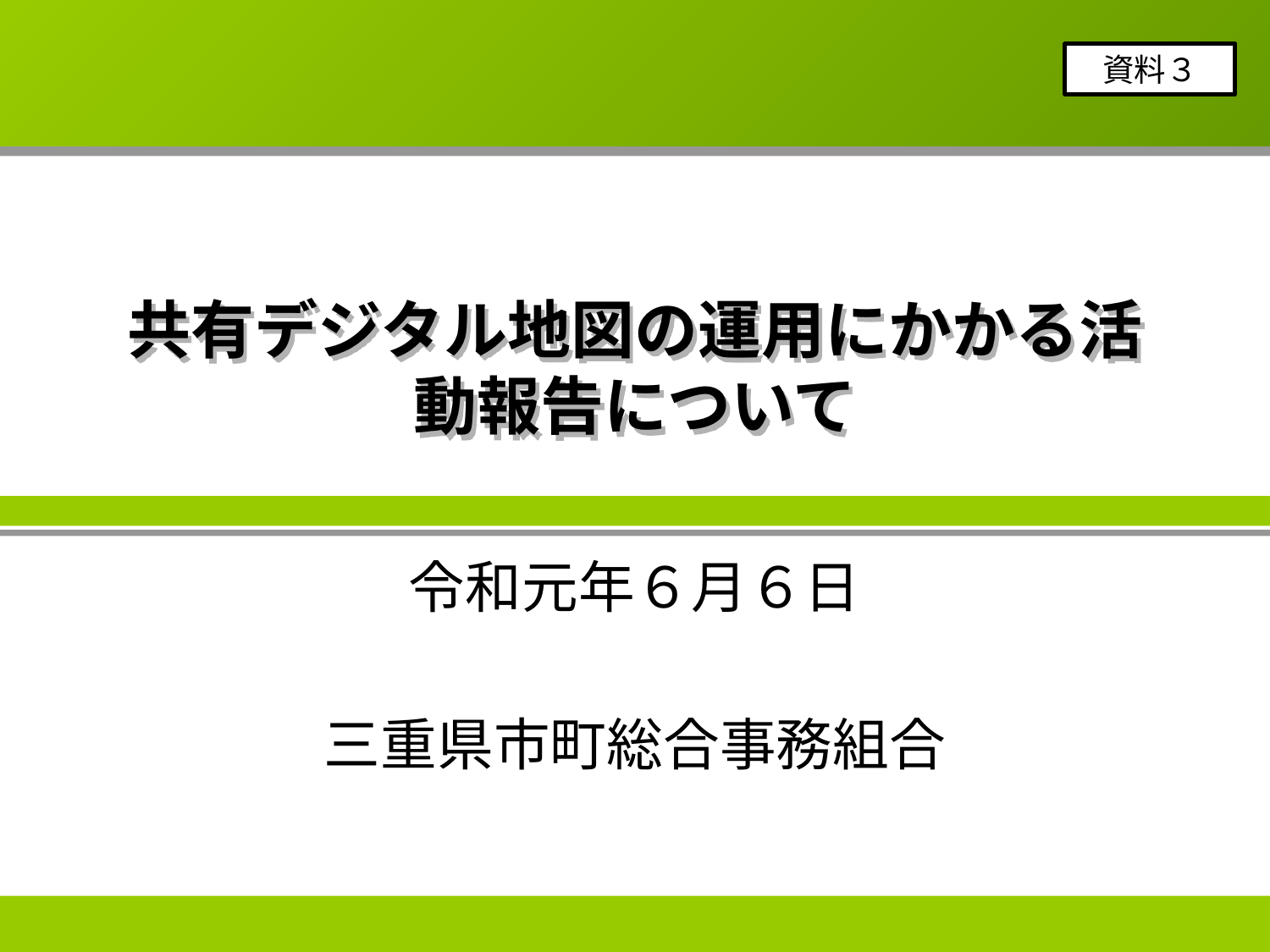

資料３
# 共有デジタル地図の運用にかかる活動報告について
令和元年６月６日

三重県市町総合事務組合